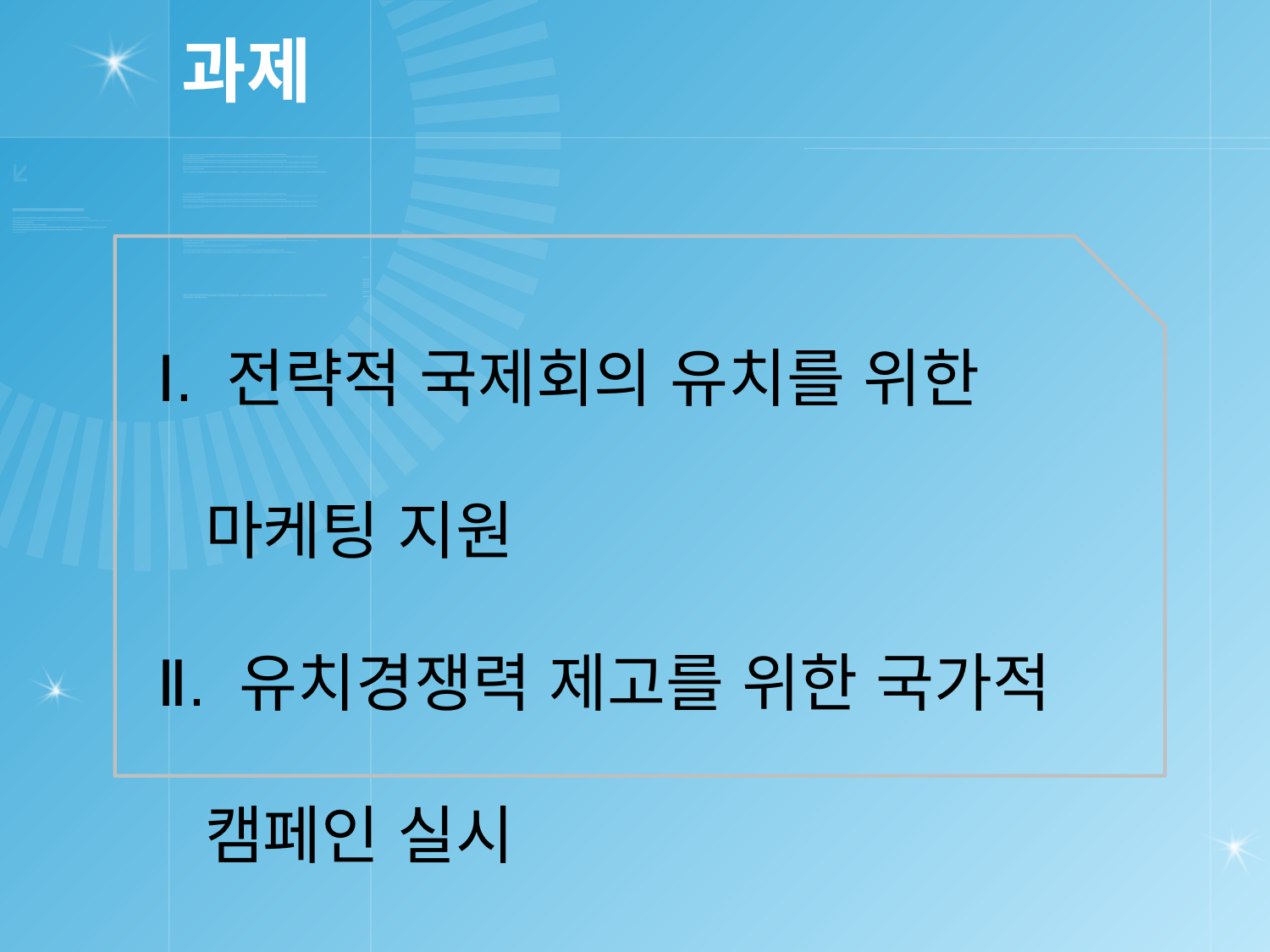

# 과제

Ⅰ. 전략적 국제회의 유치를 위한 마케팅 지원
Ⅱ. 유치경쟁력 제고를 위한 국가적 캠페인 실시
Ⅲ. 국제기구 ․지역기구 ․학술단체의 사무국 유치